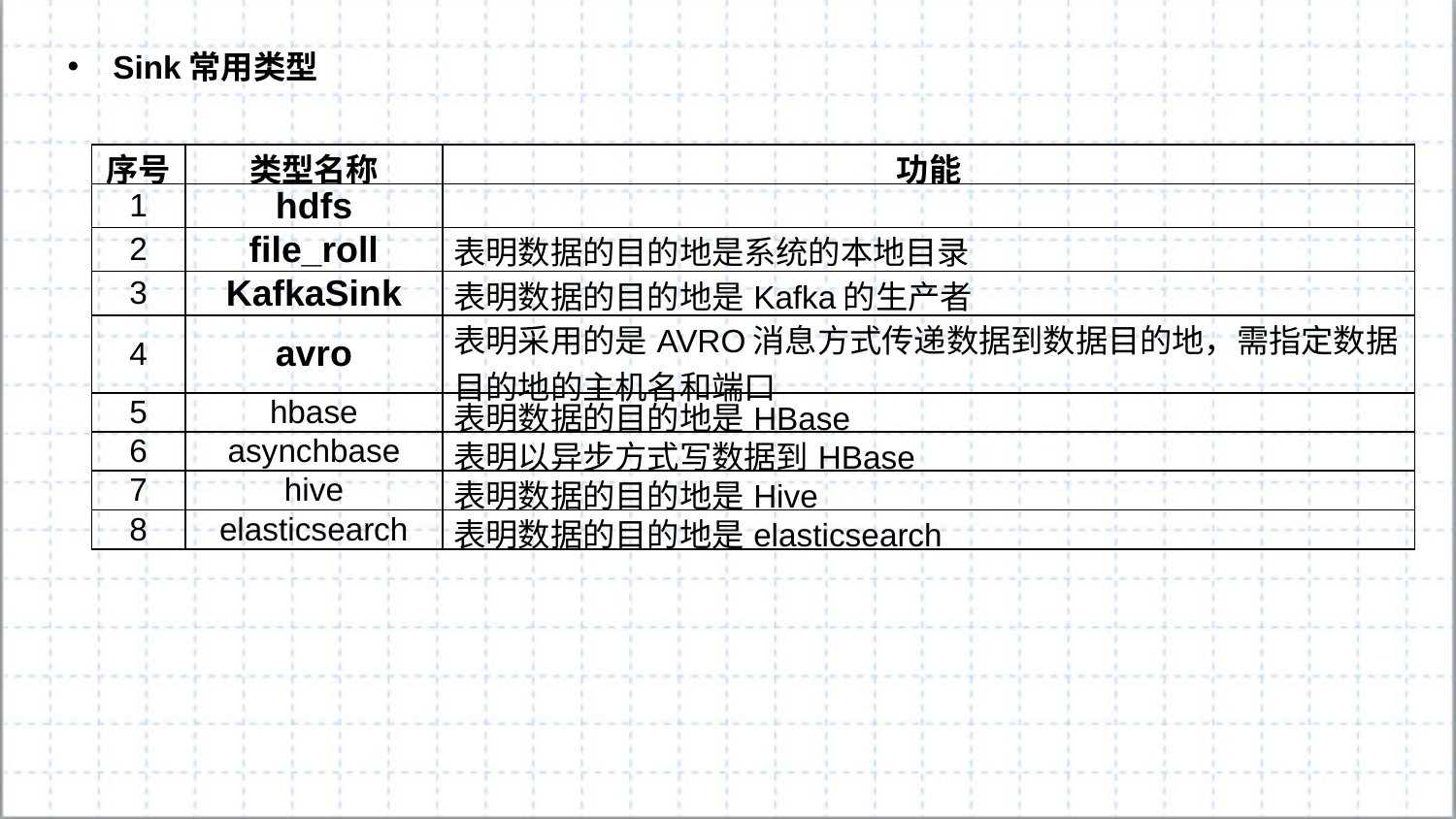

Sink常用类型
| 序号 | 类型名称 | 功能 |
| --- | --- | --- |
| 1 | hdfs |  |
| 2 | file\_roll | 表明数据的目的地是系统的本地目录 |
| 3 | KafkaSink | 表明数据的目的地是Kafka的生产者 |
| 4 | avro | 表明采用的是AVRO消息方式传递数据到数据目的地，需指定数据目的地的主机名和端口 |
| 5 | hbase | 表明数据的目的地是HBase |
| 6 | asynchbase | 表明以异步方式写数据到HBase |
| 7 | hive | 表明数据的目的地是Hive |
| 8 | elasticsearch | 表明数据的目的地是elasticsearch |